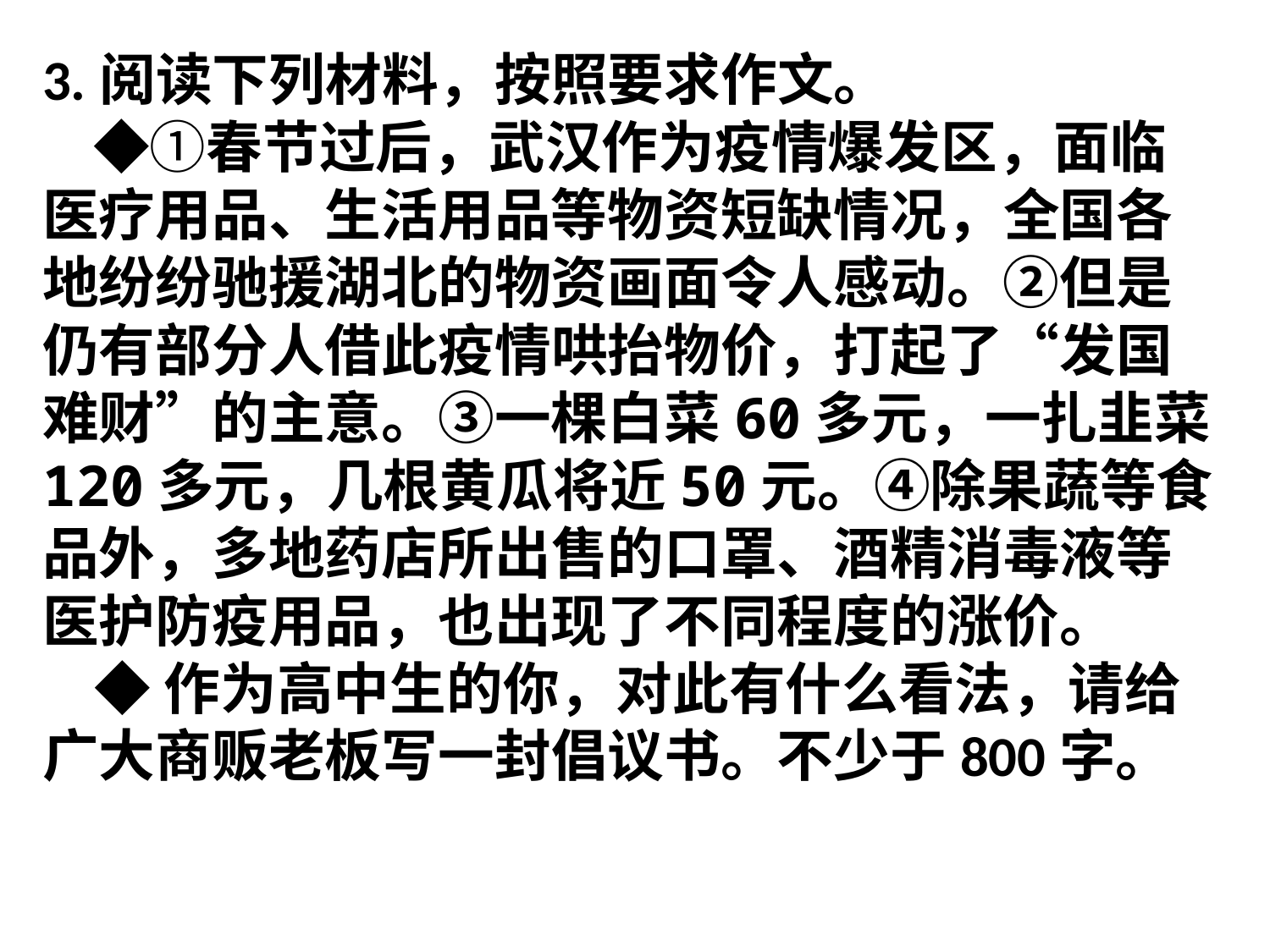

3.阅读下列材料，按照要求作文。
    ◆①春节过后，武汉作为疫情爆发区，面临医疗用品、生活用品等物资短缺情况，全国各地纷纷驰援湖北的物资画面令人感动。②但是仍有部分人借此疫情哄抬物价，打起了“发国难财”的主意。③一棵白菜60多元，一扎韭菜120多元，几根黄瓜将近50元。④除果蔬等食品外，多地药店所出售的口罩、酒精消毒液等医护防疫用品，也出现了不同程度的涨价。
    ◆作为高中生的你，对此有什么看法，请给广大商贩老板写一封倡议书。不少于800字。